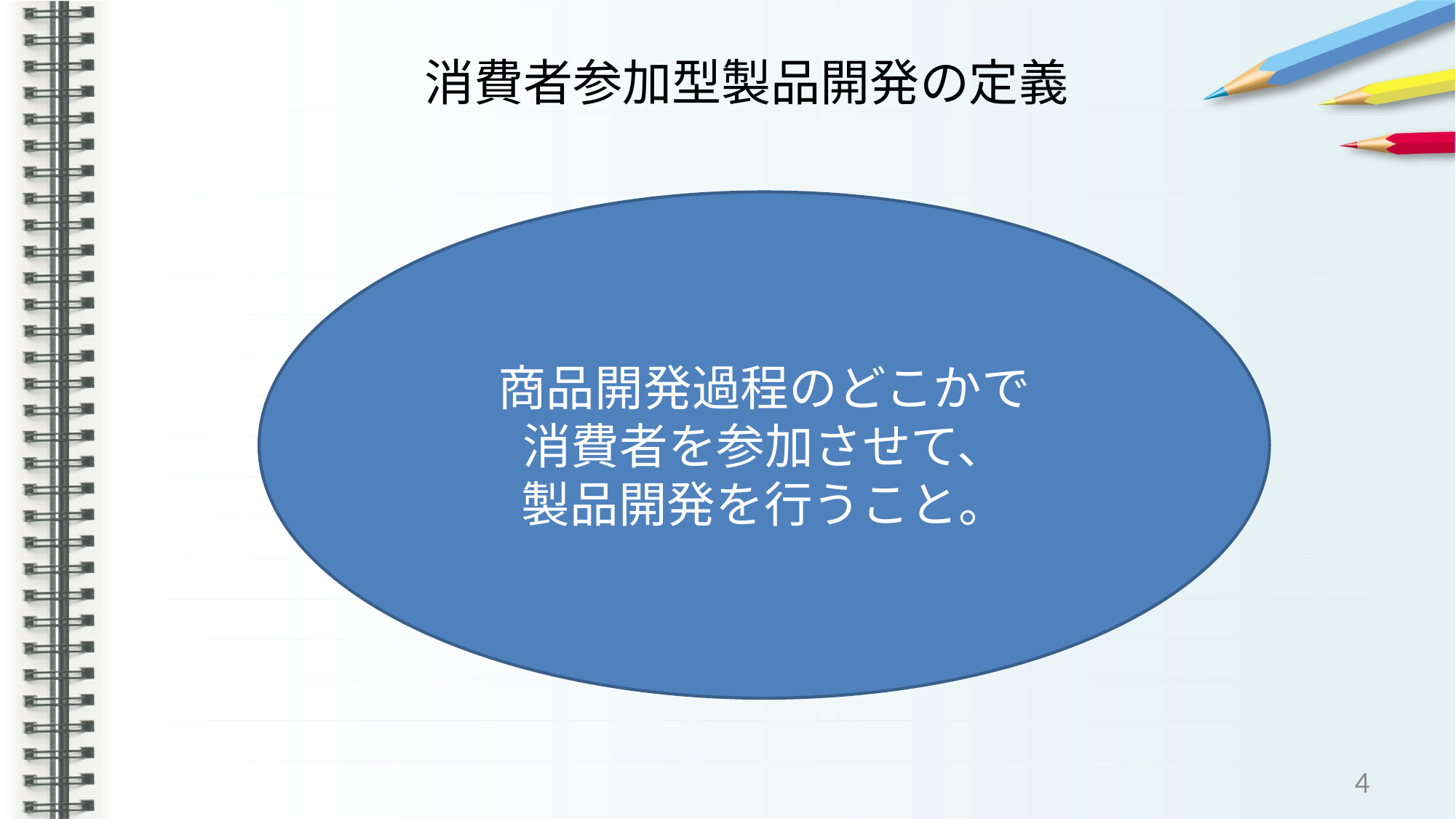

# 消費者参加型製品開発の定義

商品開発過程のどこかで
消費者を参加させて、
製品開発を行うこと。
4